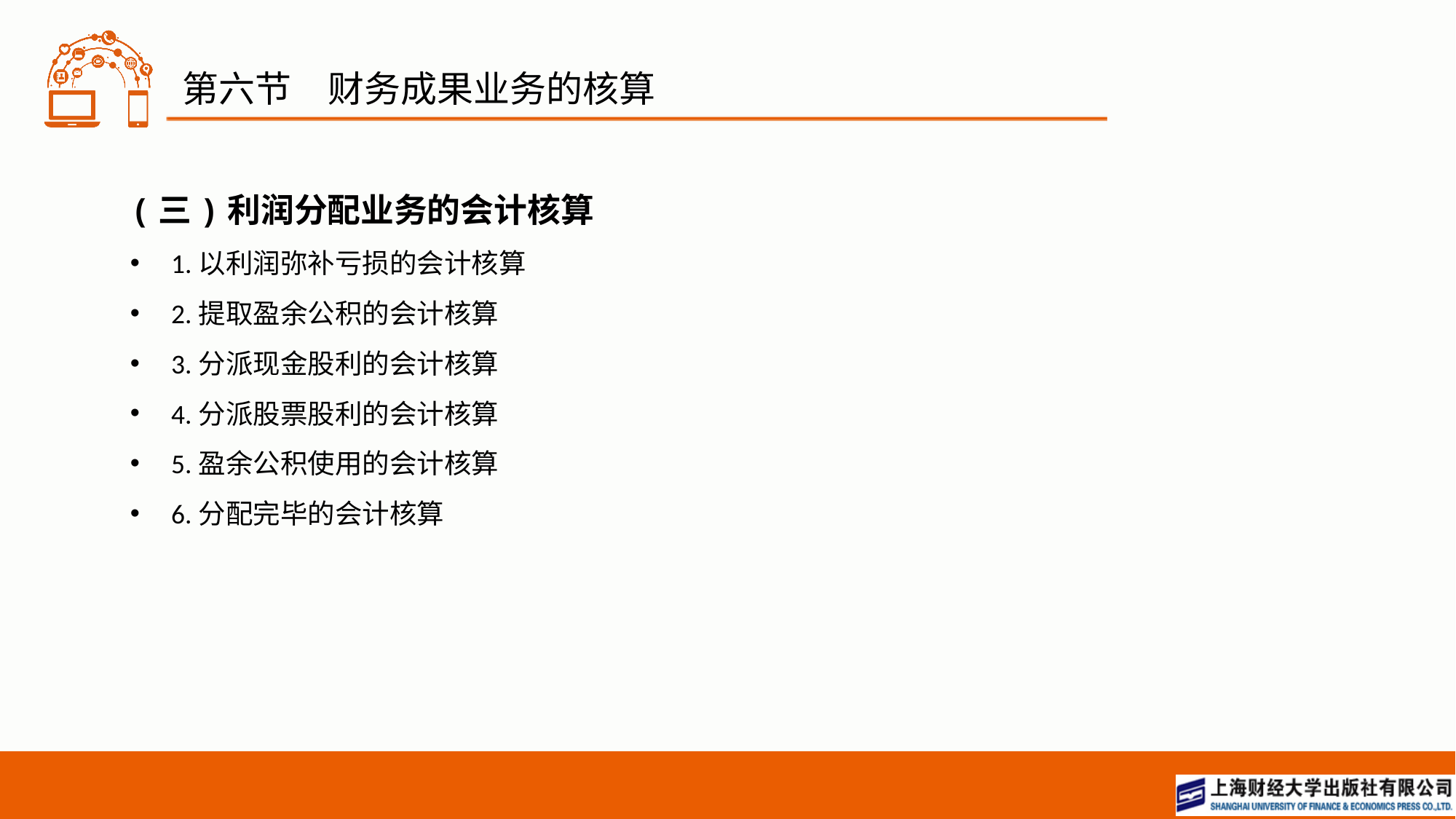

# 第六节　财务成果业务的核算
(三)利润分配业务的会计核算
1.以利润弥补亏损的会计核算
2.提取盈余公积的会计核算
3.分派现金股利的会计核算
4.分派股票股利的会计核算
5.盈余公积使用的会计核算
6.分配完毕的会计核算